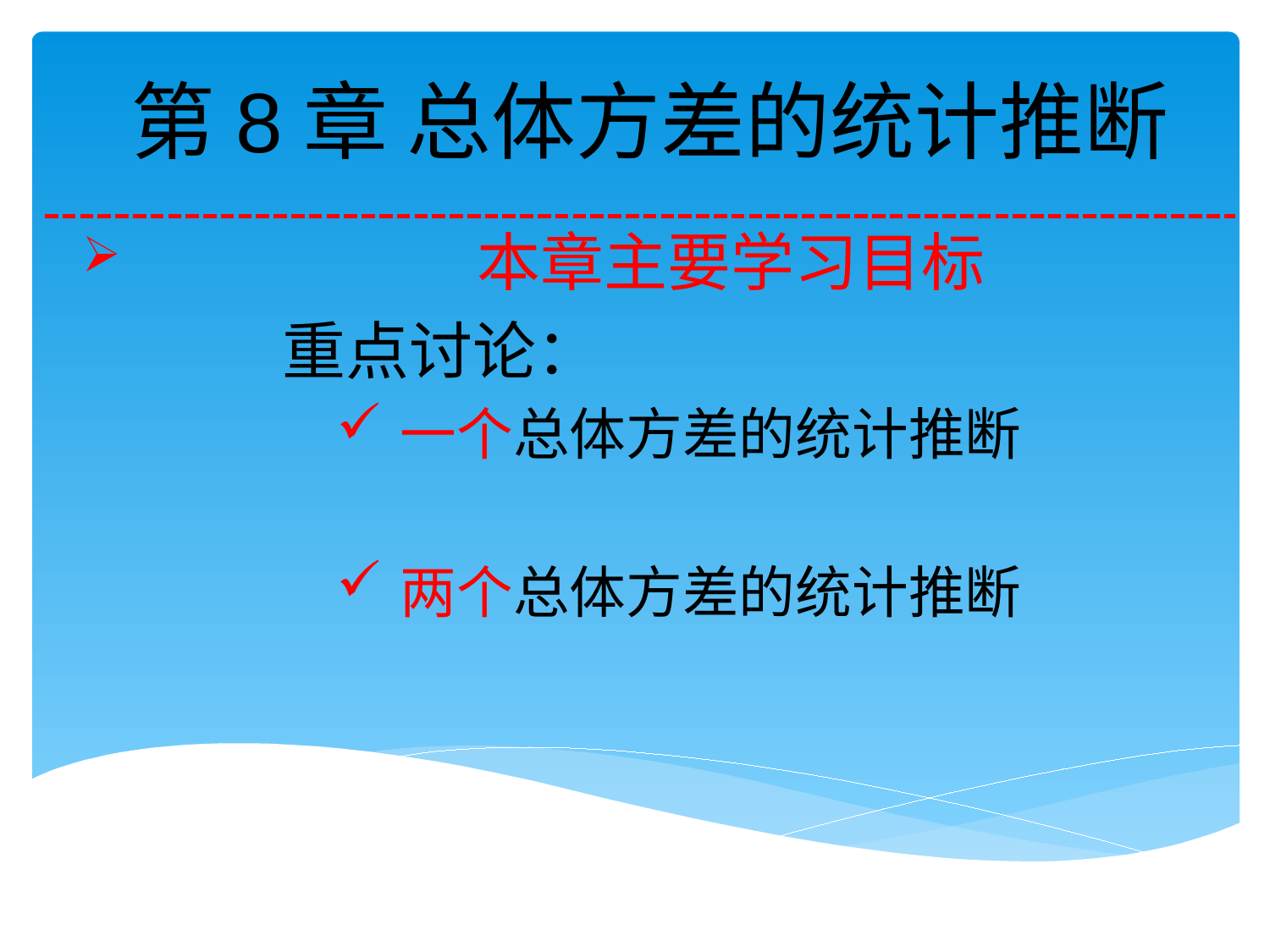

# 第8章 总体方差的统计推断
                             本章主要学习目标
             重点讨论：
一个总体方差的统计推断

两个总体方差的统计推断